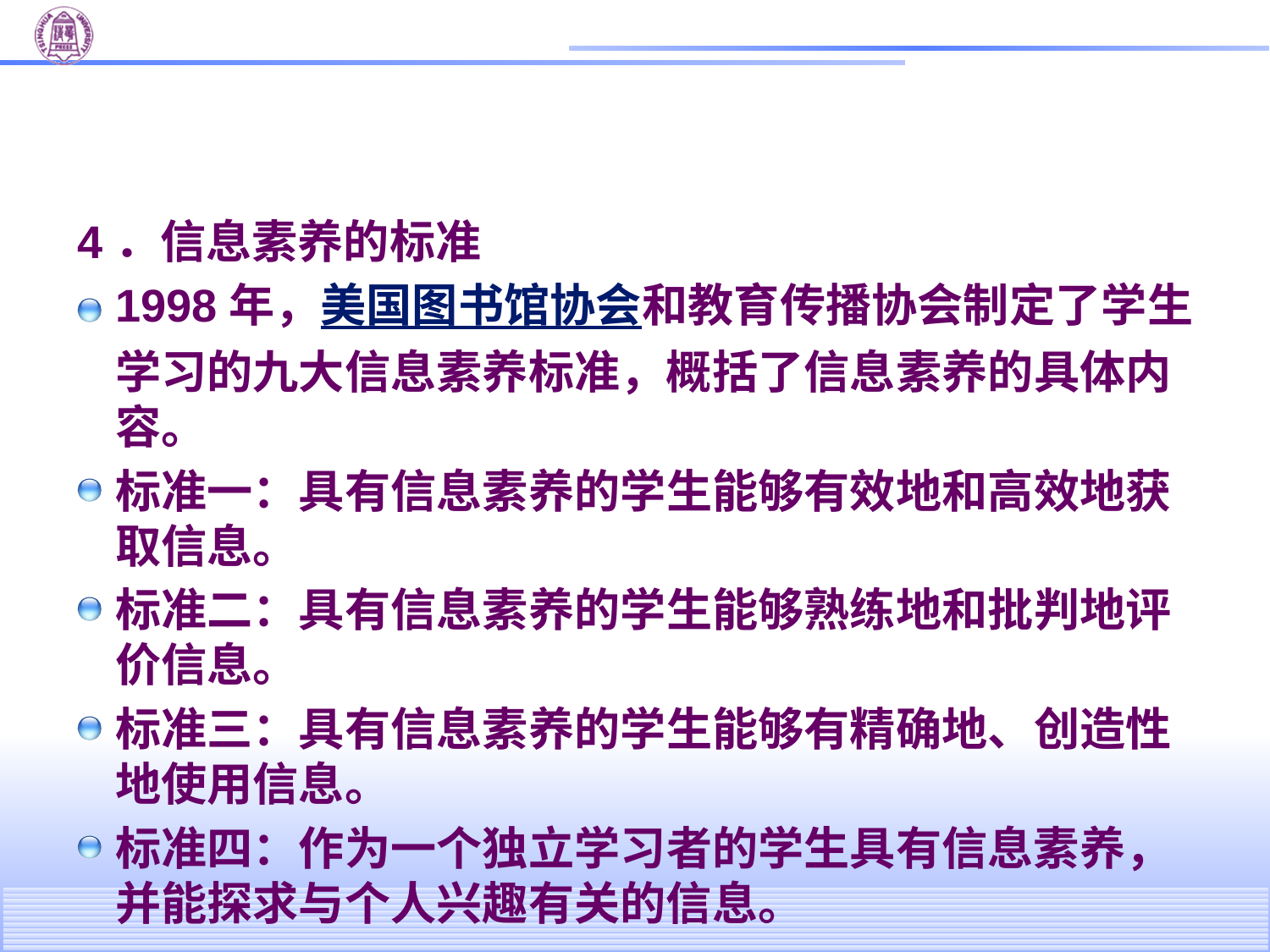

#
4．信息素养的标准
1998年，美国图书馆协会和教育传播协会制定了学生学习的九大信息素养标准，概括了信息素养的具体内容。
标准一：具有信息素养的学生能够有效地和高效地获取信息。
标准二：具有信息素养的学生能够熟练地和批判地评价信息。
标准三：具有信息素养的学生能够有精确地、创造性地使用信息。
标准四：作为一个独立学习者的学生具有信息素养，并能探求与个人兴趣有关的信息。